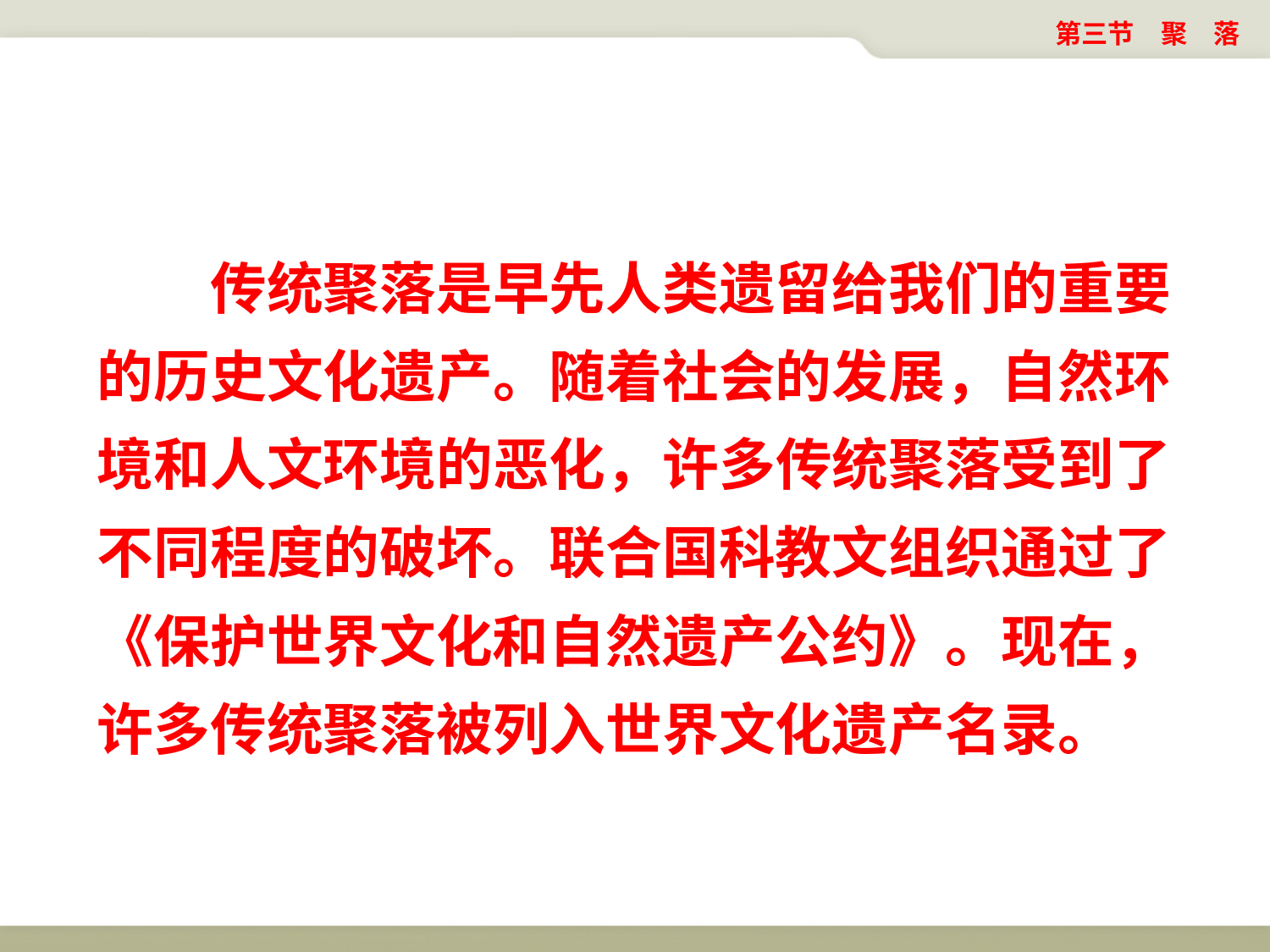

第三节　聚　落
　　传统聚落是早先人类遗留给我们的重要的历史文化遗产。随着社会的发展，自然环境和人文环境的恶化，许多传统聚落受到了不同程度的破坏。联合国科教文组织通过了《保护世界文化和自然遗产公约》。现在，许多传统聚落被列入世界文化遗产名录。